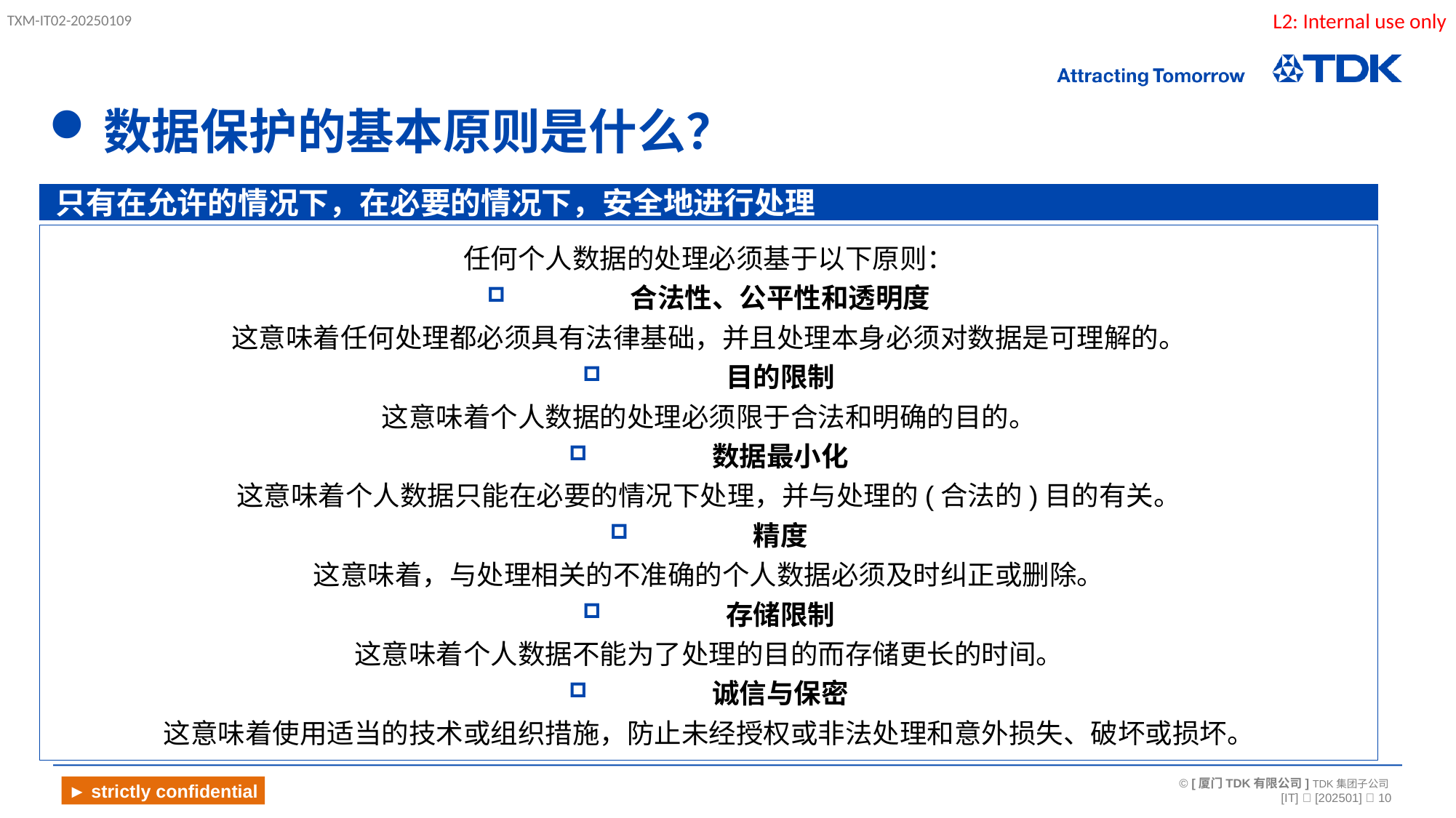

数据保护的基本原则是什么？
只有在允许的情况下，在必要的情况下，安全地进行处理
任何个人数据的处理必须基于以下原则：
	合法性、公平性和透明度
这意味着任何处理都必须具有法律基础，并且处理本身必须对数据是可理解的。
	目的限制
这意味着个人数据的处理必须限于合法和明确的目的。
	数据最小化
这意味着个人数据只能在必要的情况下处理，并与处理的(合法的)目的有关。
	精度
这意味着，与处理相关的不准确的个人数据必须及时纠正或删除。
	存储限制
这意味着个人数据不能为了处理的目的而存储更长的时间。
	诚信与保密
这意味着使用适当的技术或组织措施，防止未经授权或非法处理和意外损失、破坏或损坏。